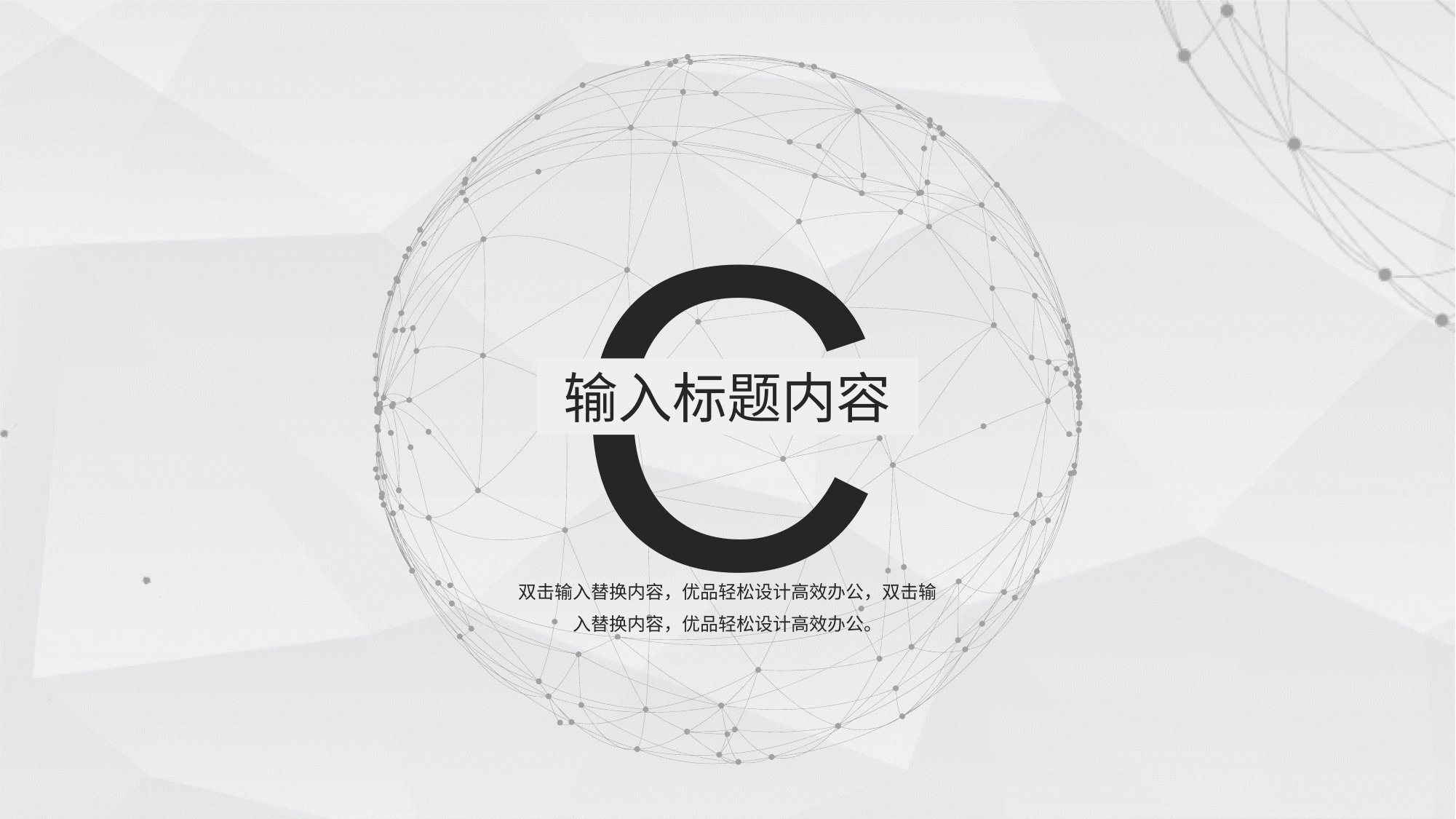

C
输入标题内容
双击输入替换内容，优品轻松设计高效办公，双击输入替换内容，优品轻松设计高效办公。